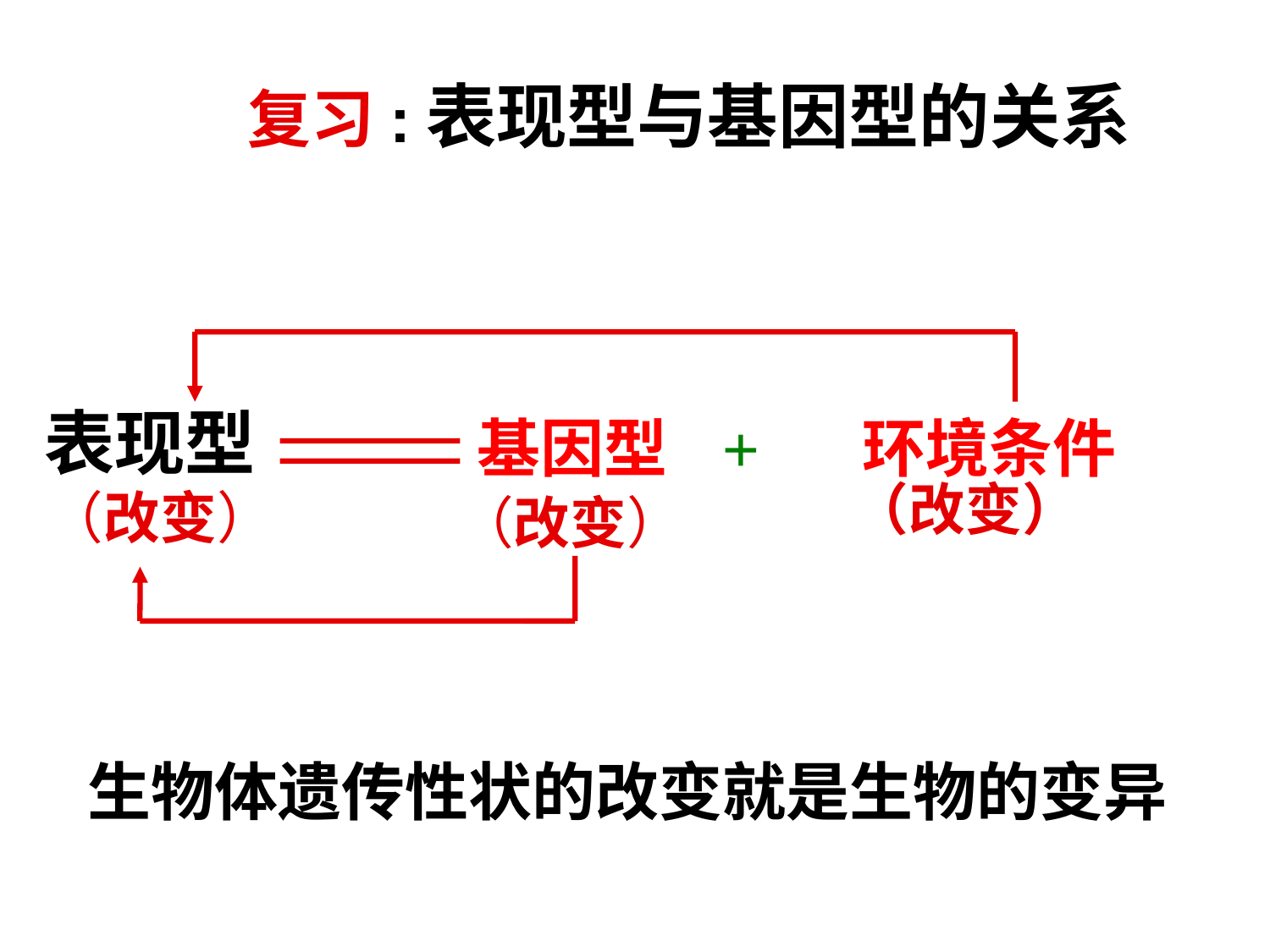

复习:表现型与基因型的关系

表现型
基因型
    +     环境条件

（改变）
（改变）
（改变）

生物体遗传性状的改变就是生物的变异